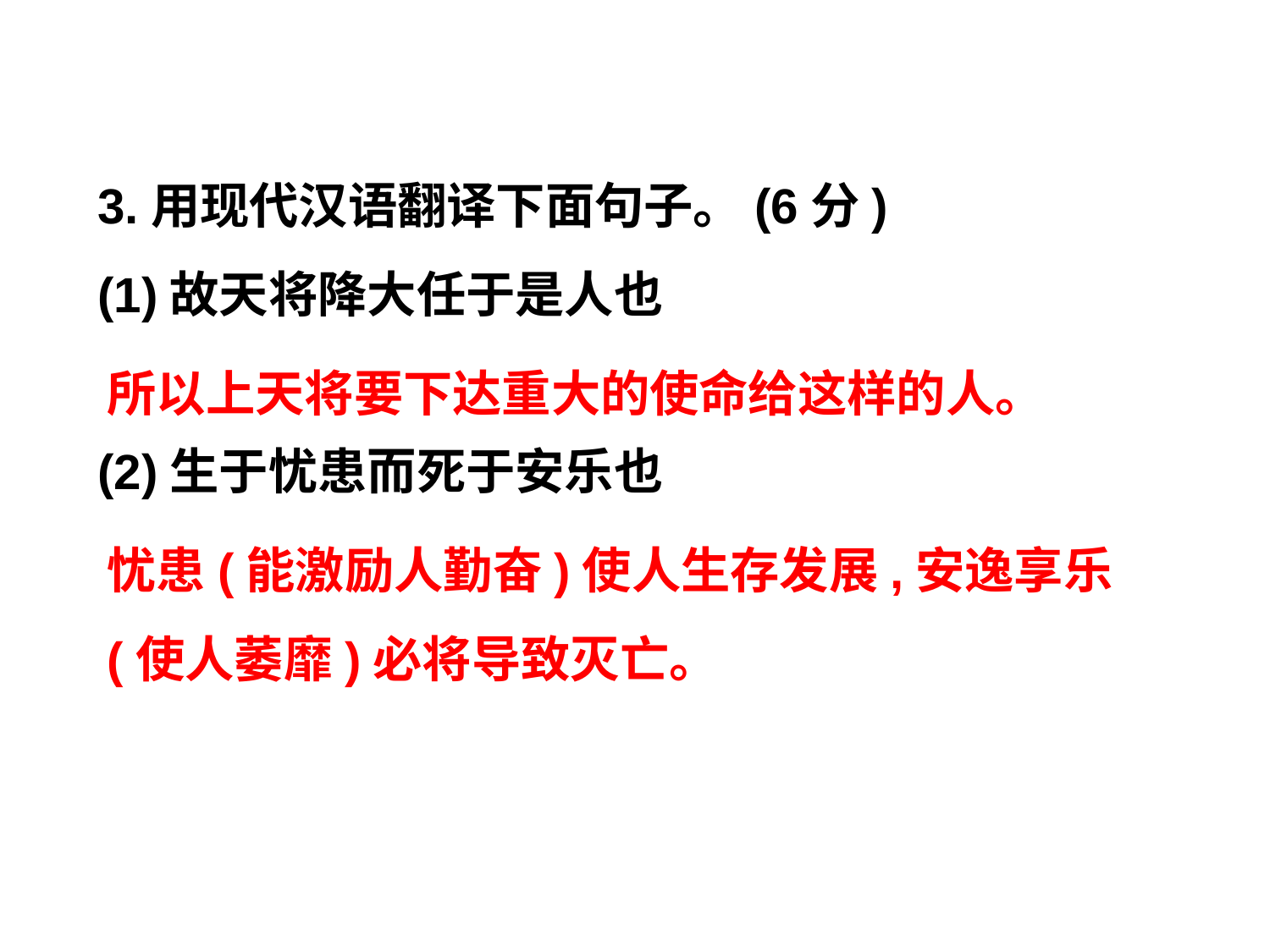

3.用现代汉语翻译下面句子。(6分)
(1)故天将降大任于是人也

(2)生于忧患而死于安乐也

所以上天将要下达重大的使命给这样的人。

忧患(能激励人勤奋)使人生存发展,安逸享乐(使人萎靡)必将导致灭亡。